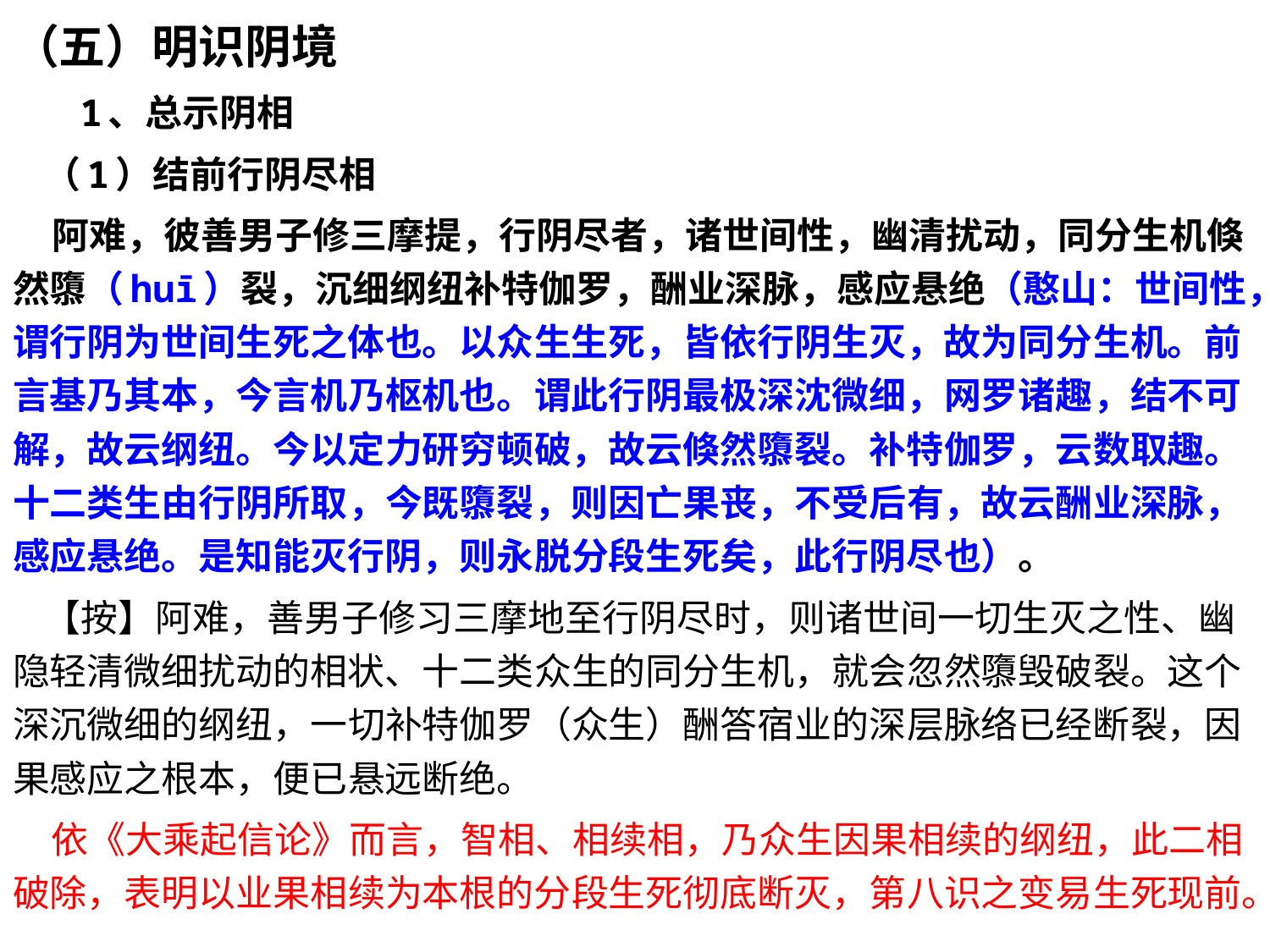

（五）明识阴境
   1、总示阴相
   （1）结前行阴尽相
    阿难，彼善男子修三摩提，行阴尽者，诸世间性，幽清扰动，同分生机倏然隳（huī）裂，沉细纲纽补特伽罗，酬业深脉，感应悬绝（憨山：世间性，谓行阴为世间生死之体也。以众生生死，皆依行阴生灭，故为同分生机。前言基乃其本，今言机乃枢机也。谓此行阴最极深沈微细，网罗诸趣，结不可解，故云纲纽。今以定力研穷顿破，故云倏然隳裂。补特伽罗，云数取趣。十二类生由行阴所取，今既隳裂，则因亡果丧，不受后有，故云酬业深脉，感应悬绝。是知能灭行阴，则永脱分段生死矣，此行阴尽也）。
   【按】阿难，善男子修习三摩地至行阴尽时，则诸世间一切生灭之性、幽隐轻清微细扰动的相状、十二类众生的同分生机，就会忽然隳毁破裂。这个深沉微细的纲纽，一切补特伽罗（众生）酬答宿业的深层脉络已经断裂，因果感应之根本，便已悬远断绝。
    依《大乘起信论》而言，智相、相续相，乃众生因果相续的纲纽，此二相破除，表明以业果相续为本根的分段生死彻底断灭，第八识之变易生死现前。